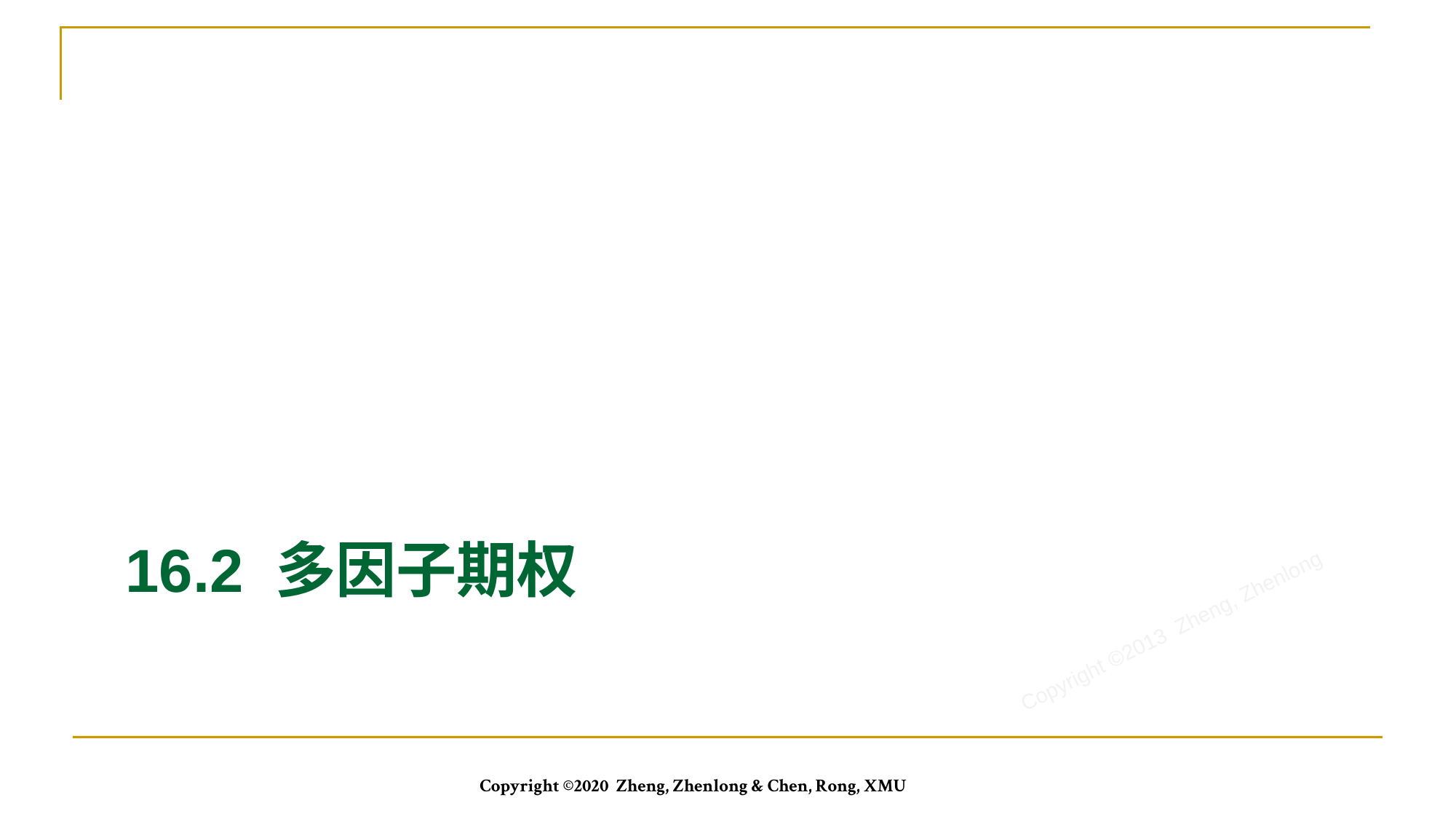

# 16.2 多因子期权
Copyright ©2020  Zheng, Zhenlong & Chen, Rong, XMU